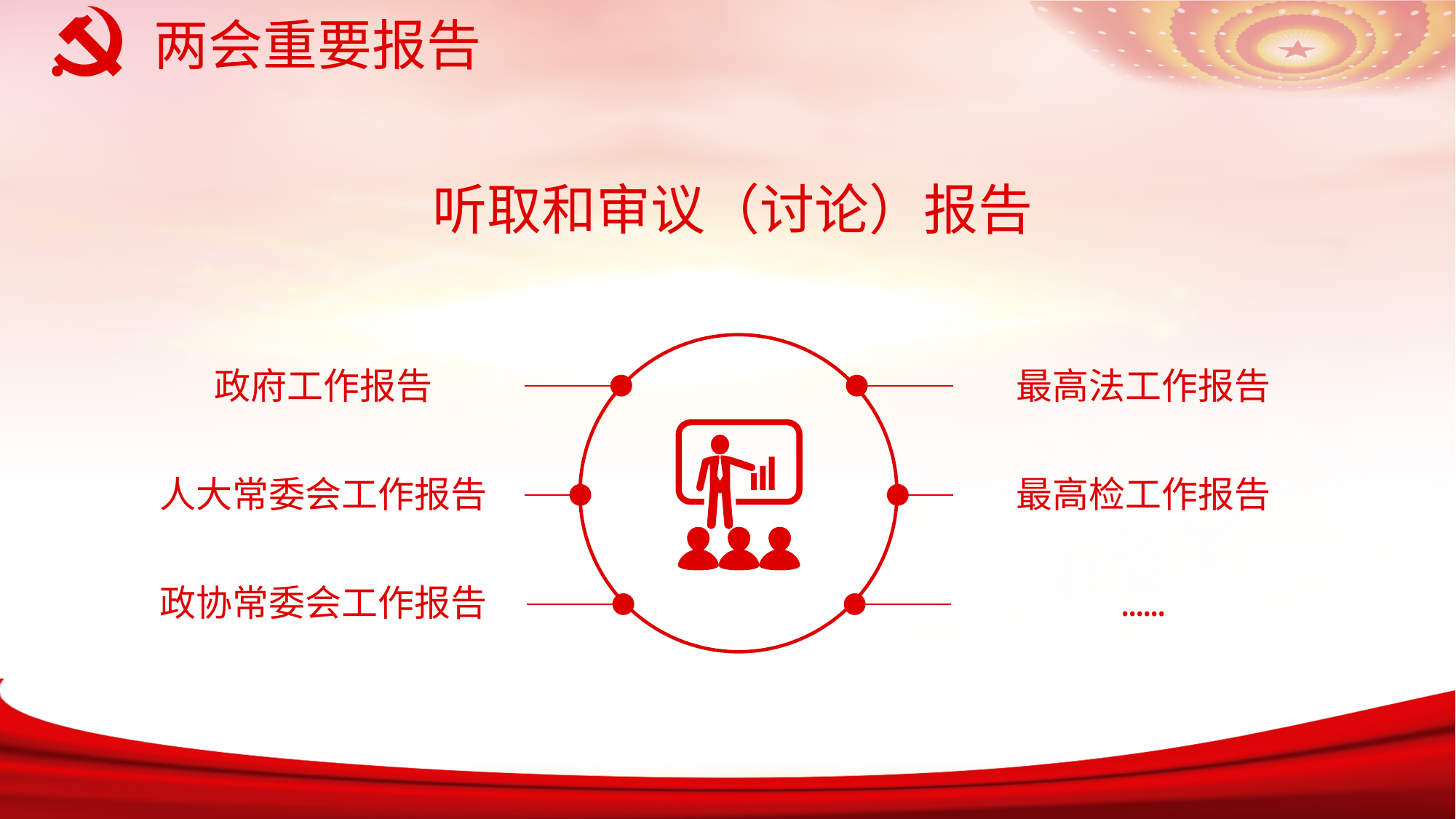

两会重要报告
听取和审议（讨论）报告

最高法工作报告
政府工作报告

最高检工作报告
人大常委会工作报告

政协常委会工作报告
……